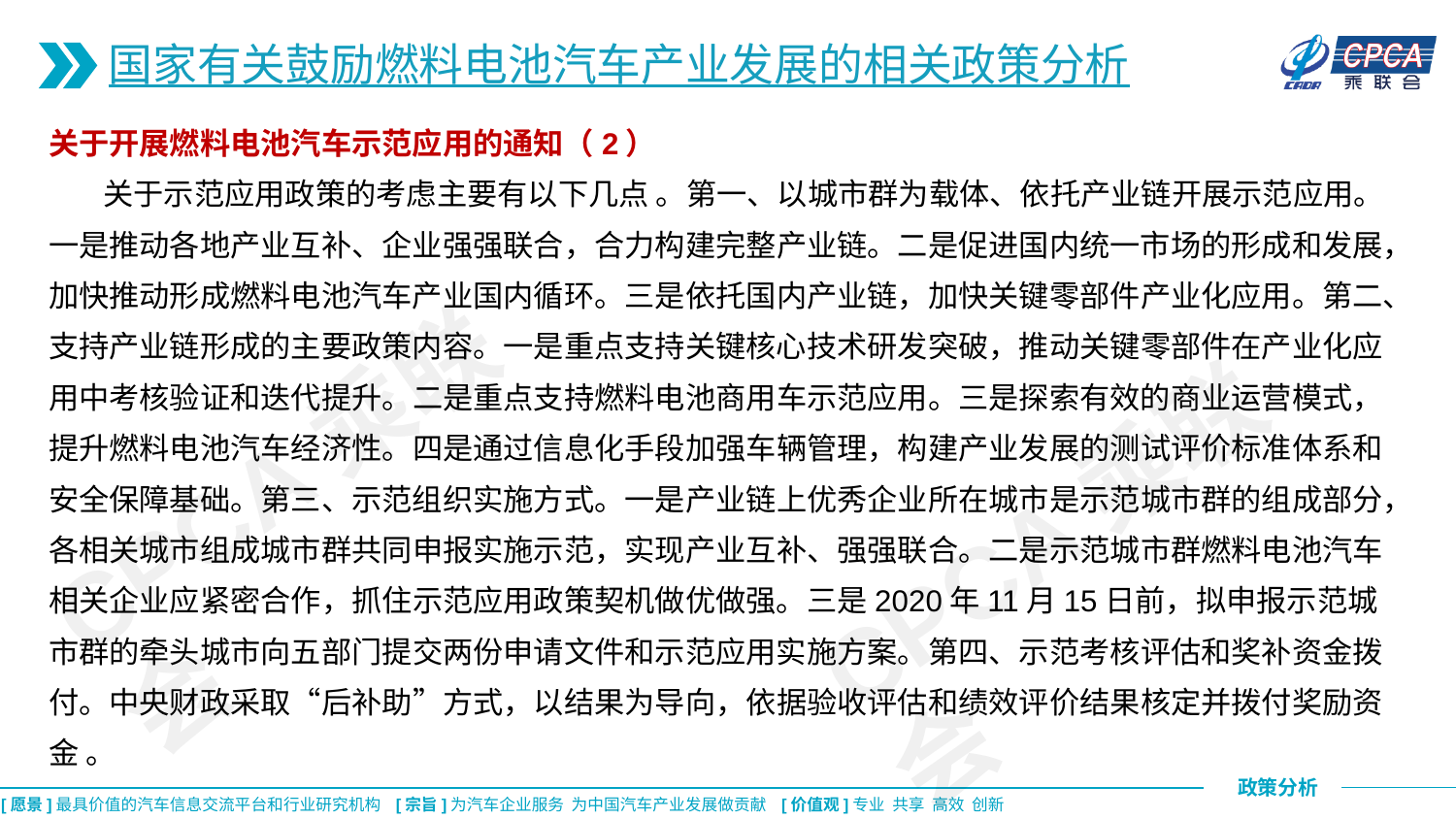

国家有关鼓励燃料电池汽车产业发展的相关政策分析
关于开展燃料电池汽车示范应用的通知（2）
       关于示范应用政策的考虑主要有以下几点 。第一、以城市群为载体、依托产业链开展示范应用。一是推动各地产业互补、企业强强联合，合力构建完整产业链。二是促进国内统一市场的形成和发展，加快推动形成燃料电池汽车产业国内循环。三是依托国内产业链，加快关键零部件产业化应用。第二、支持产业链形成的主要政策内容。一是重点支持关键核心技术研发突破，推动关键零部件在产业化应用中考核验证和迭代提升。二是重点支持燃料电池商用车示范应用。三是探索有效的商业运营模式，提升燃料电池汽车经济性。四是通过信息化手段加强车辆管理，构建产业发展的测试评价标准体系和安全保障基础。第三、示范组织实施方式。一是产业链上优秀企业所在城市是示范城市群的组成部分，各相关城市组成城市群共同申报实施示范，实现产业互补、强强联合。二是示范城市群燃料电池汽车相关企业应紧密合作，抓住示范应用政策契机做优做强。三是2020年11月15日前，拟申报示范城市群的牵头城市向五部门提交两份申请文件和示范应用实施方案。第四、示范考核评估和奖补资金拨付。中央财政采取“后补助”方式，以结果为导向，依据验收评估和绩效评价结果核定并拨付奖励资金 。
CPCA乘联会
CPCA乘联会